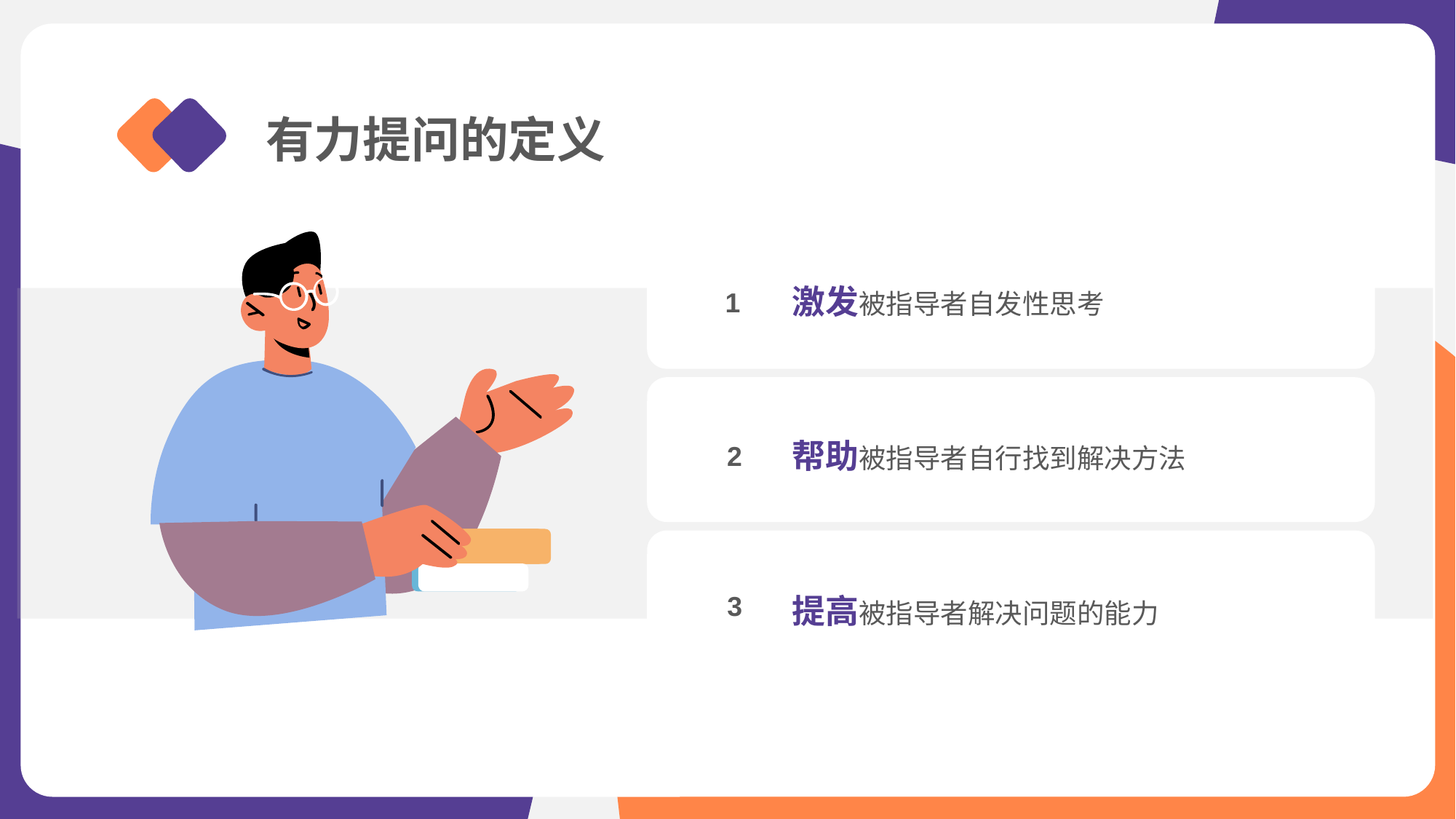

有力提问的定义

激发被指导者自发性思考
1

帮助被指导者自行找到解决方法
2

3
提高被指导者解决问题的能力